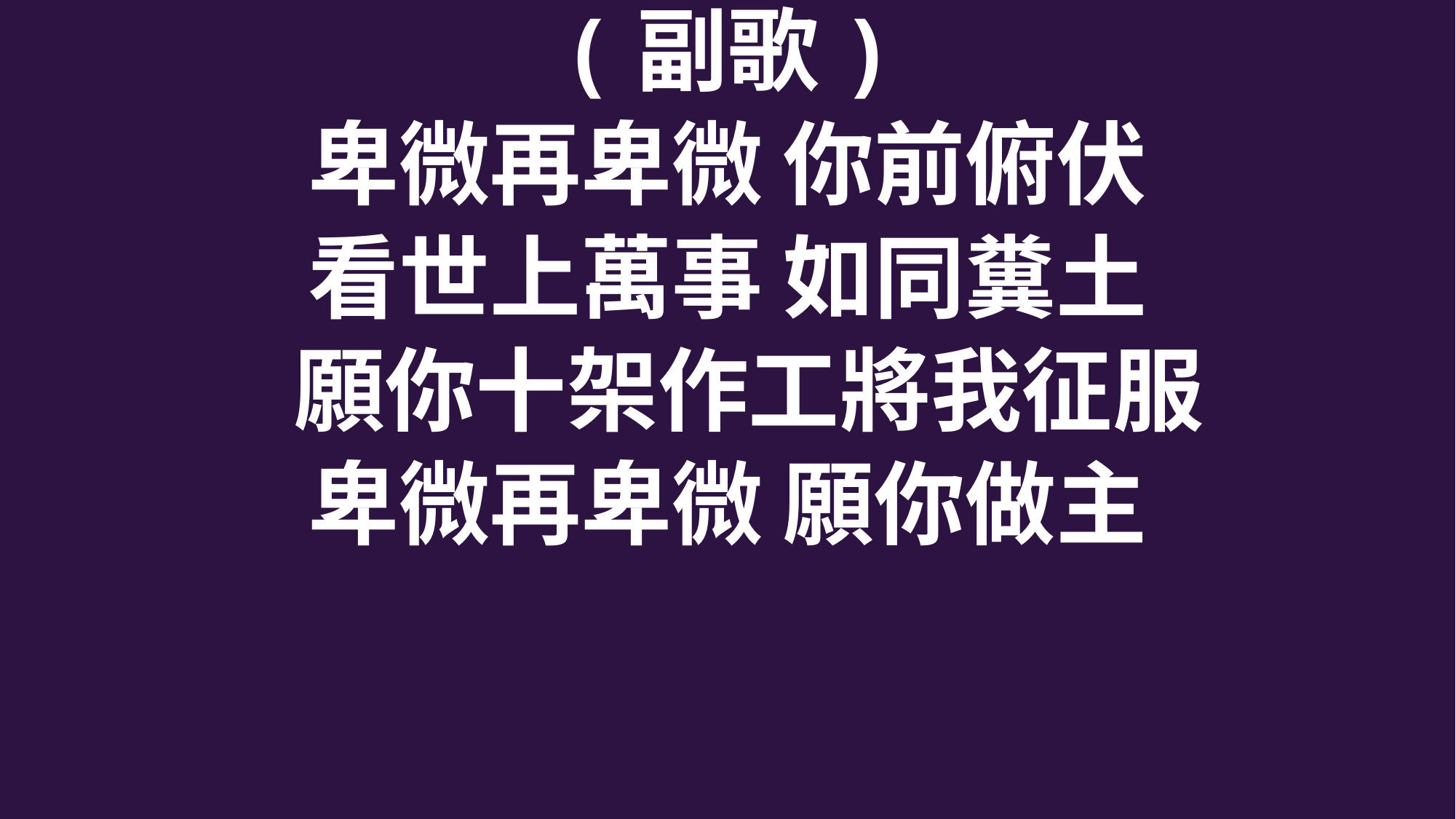

(副歌)
卑微再卑微 你前俯伏
看世上萬事 如同糞土
 願你十架作工將我征服
卑微再卑微 願你做主